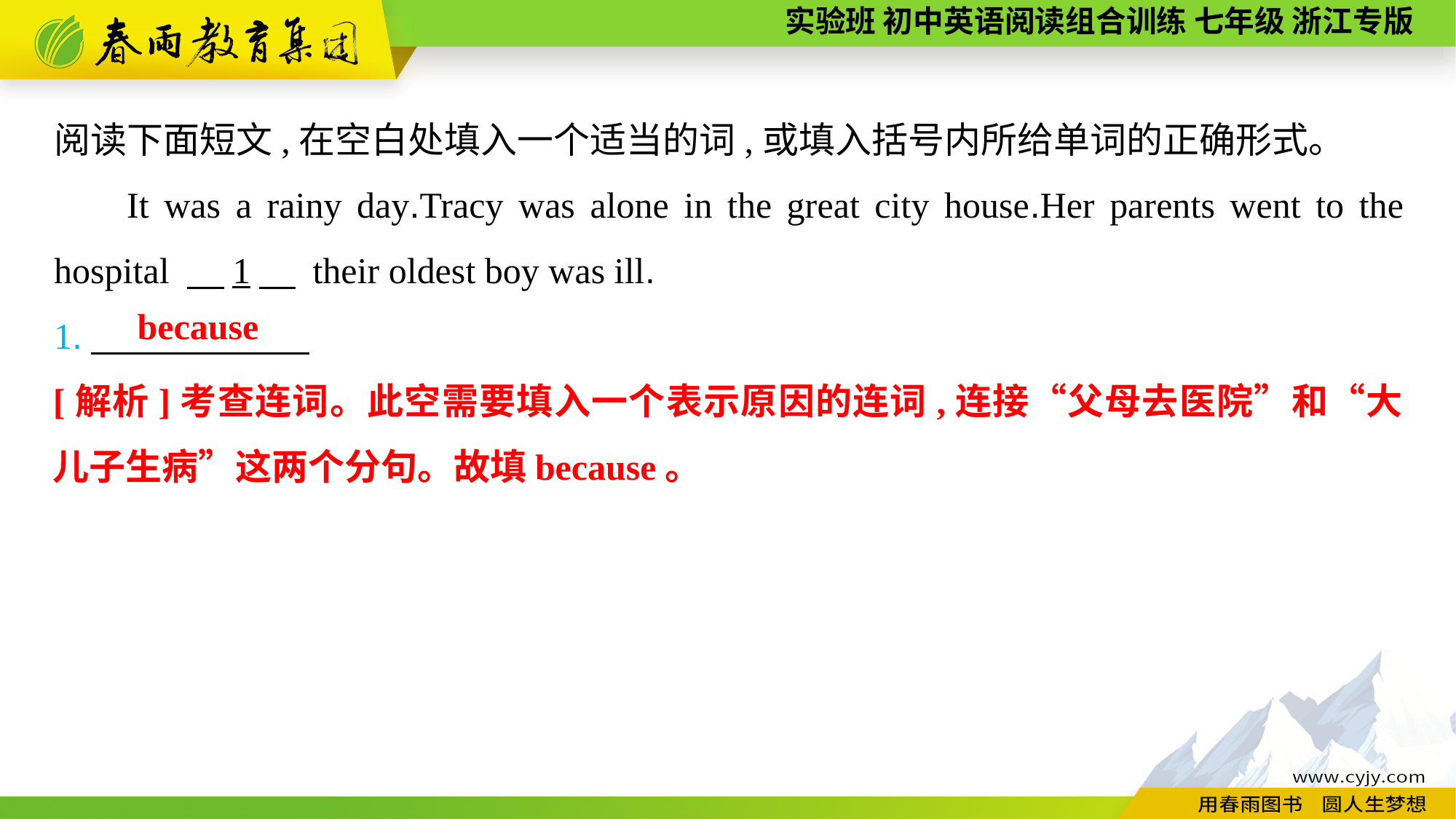

阅读下面短文,在空白处填入一个适当的词,或填入括号内所给单词的正确形式。
It was a rainy day.Tracy was alone in the great city house.Her parents went to the hospital 　1　 their oldest boy was ill.
1.　　　　　　　.
because
[解析]考查连词。此空需要填入一个表示原因的连词,连接“父母去医院”和“大儿子生病”这两个分句。故填because。